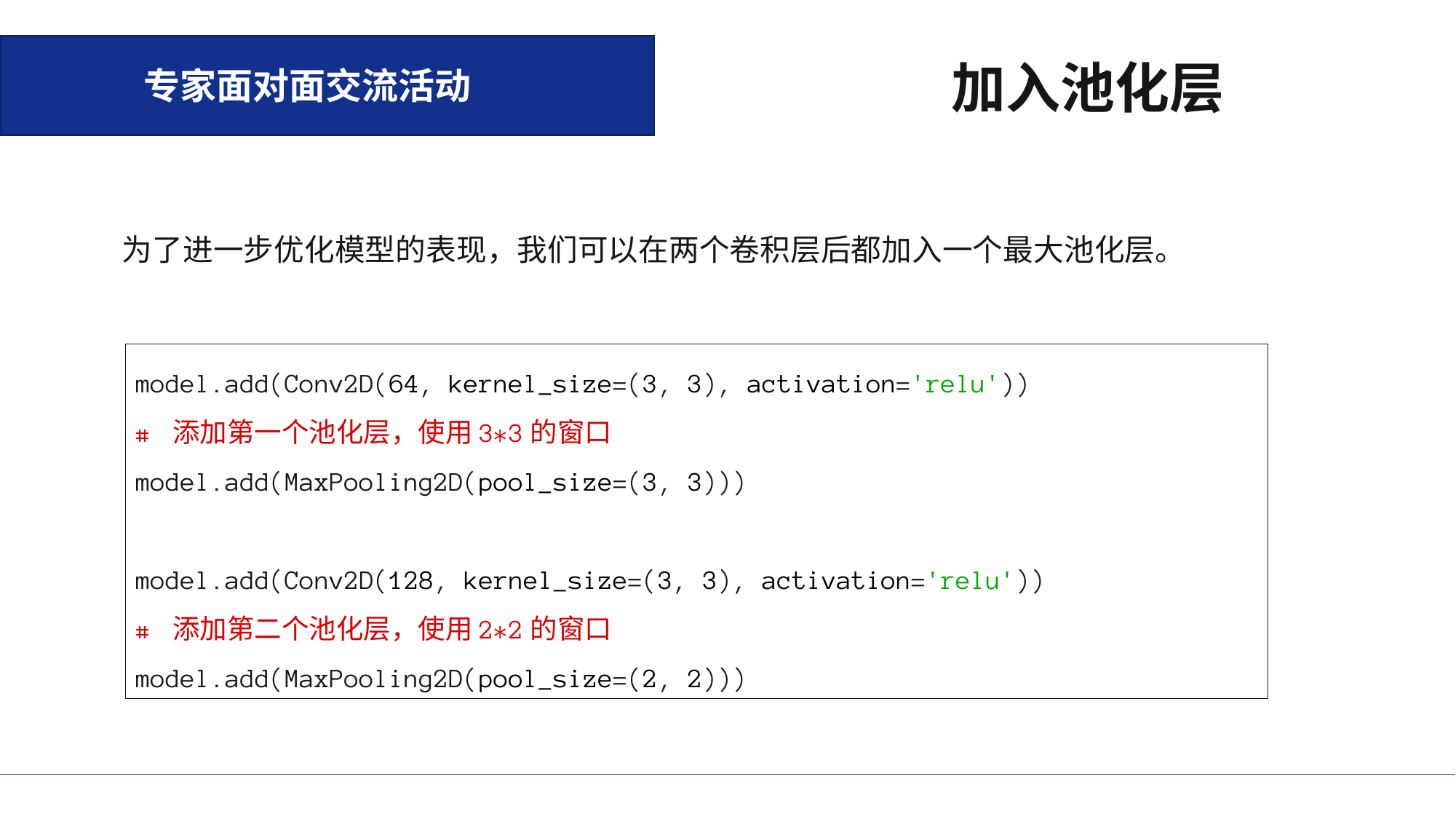

专家面对面交流活动
加入池化层

为了进一步优化模型的表现，我们可以在两个卷积层后都加入一个最大池化层。
model.add(Conv2D(64, kernel_size=(3, 3), activation='relu'))
# 添加第一个池化层，使用3*3的窗口
model.add(MaxPooling2D(pool_size=(3, 3)))
model.add(Conv2D(128, kernel_size=(3, 3), activation='relu'))
# 添加第二个池化层，使用2*2的窗口
model.add(MaxPooling2D(pool_size=(2, 2)))